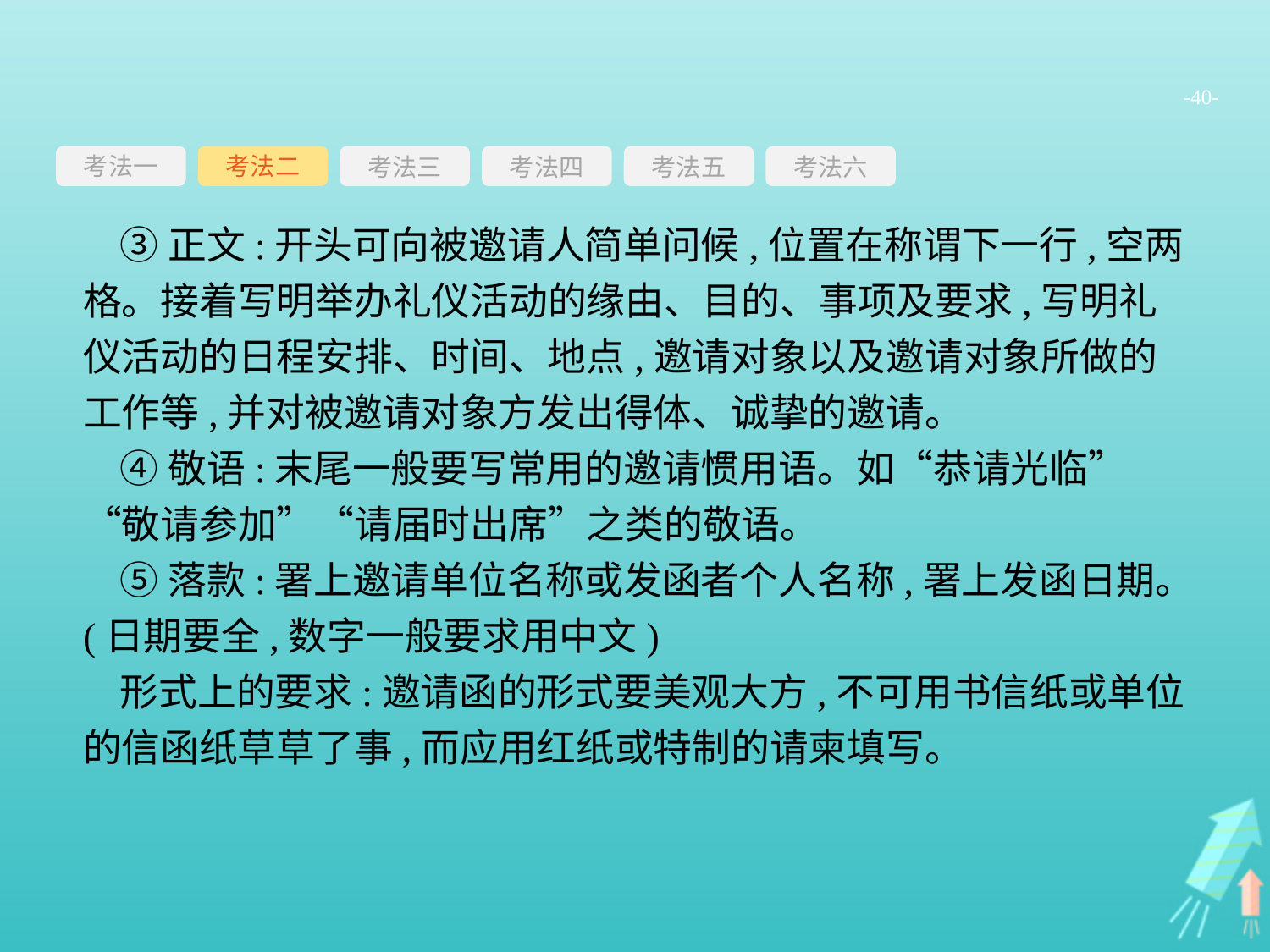

-40-
考法一
考法三
考法四
考法五
考法六
考法二
③正文:开头可向被邀请人简单问候,位置在称谓下一行,空两格。接着写明举办礼仪活动的缘由、目的、事项及要求,写明礼仪活动的日程安排、时间、地点,邀请对象以及邀请对象所做的工作等,并对被邀请对象方发出得体、诚挚的邀请。
④敬语:末尾一般要写常用的邀请惯用语。如“恭请光临”“敬请参加”“请届时出席”之类的敬语。
⑤落款:署上邀请单位名称或发函者个人名称,署上发函日期。(日期要全,数字一般要求用中文)
形式上的要求:邀请函的形式要美观大方,不可用书信纸或单位的信函纸草草了事,而应用红纸或特制的请柬填写。